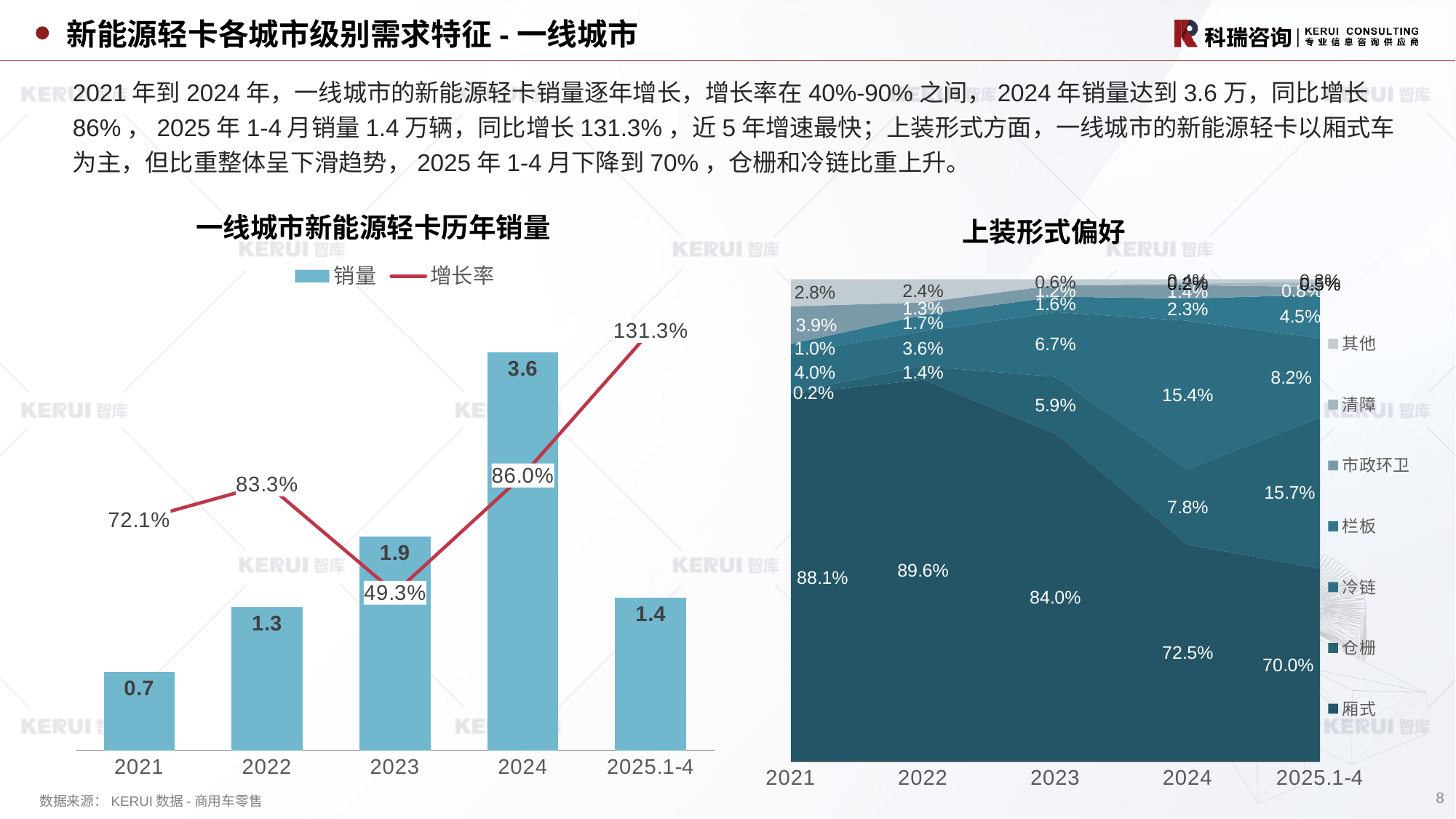

新能源轻卡各城市级别需求特征-一线城市

2021年到2024年，一线城市的新能源轻卡销量逐年增长，增长率在40%-90%之间，2024年销量达到3.6万，同比增长86%，2025年1-4月销量1.4万辆，同比增长131.3%，近5年增速最快；上装形式方面，一线城市的新能源轻卡以厢式车为主，但比重整体呈下滑趋势，2025年1-4月下降到70%，仓栅和冷链比重上升。
一线城市新能源轻卡历年销量
上装形式偏好

### Chart

| Category | 销量 | 增长率 |
|---|---|---|
| 2021 | 0.6995 | 0.72121062992126 |
| 2022 | 1.2819 | 0.8325947105075053 |
| 2023 | 1.914 | 0.4930961853498712 |
| 2024 | 3.5608 | 0.8603970741901776 |
| 2025.1-4 | 1.3658 | 1.3133468834688347 |

### Chart

| Category | 厢式 | 仓栅 | 冷链 | 栏板 | 市政环卫 | 清障 | 其他 |
|---|---|---|---|---|---|---|---|
| 2021 | 0.881 | 0.002 | 0.04 | 0.01 | 0.039 | 0.0 | 0.027999999999999914 |
| 2022 | 0.896 | 0.014 | 0.036 | 0.017 | 0.013 | 0.0 | 0.02399999999999991 |
| 2023 | 0.84 | 0.059 | 0.067 | 0.016 | 0.012 | 0.0 | 0.006000000000000005 |
| 2024 | 0.725 | 0.078 | 0.154 | 0.023 | 0.014 | 0.002 | 0.0040000000000000036 |
| 2025.1-4 | 0.7 | 0.157 | 0.082 | 0.045 | 0.008 | 0.005 | 0.0030000000000000027 |
8
数据来源：KERUI数据-商用车零售